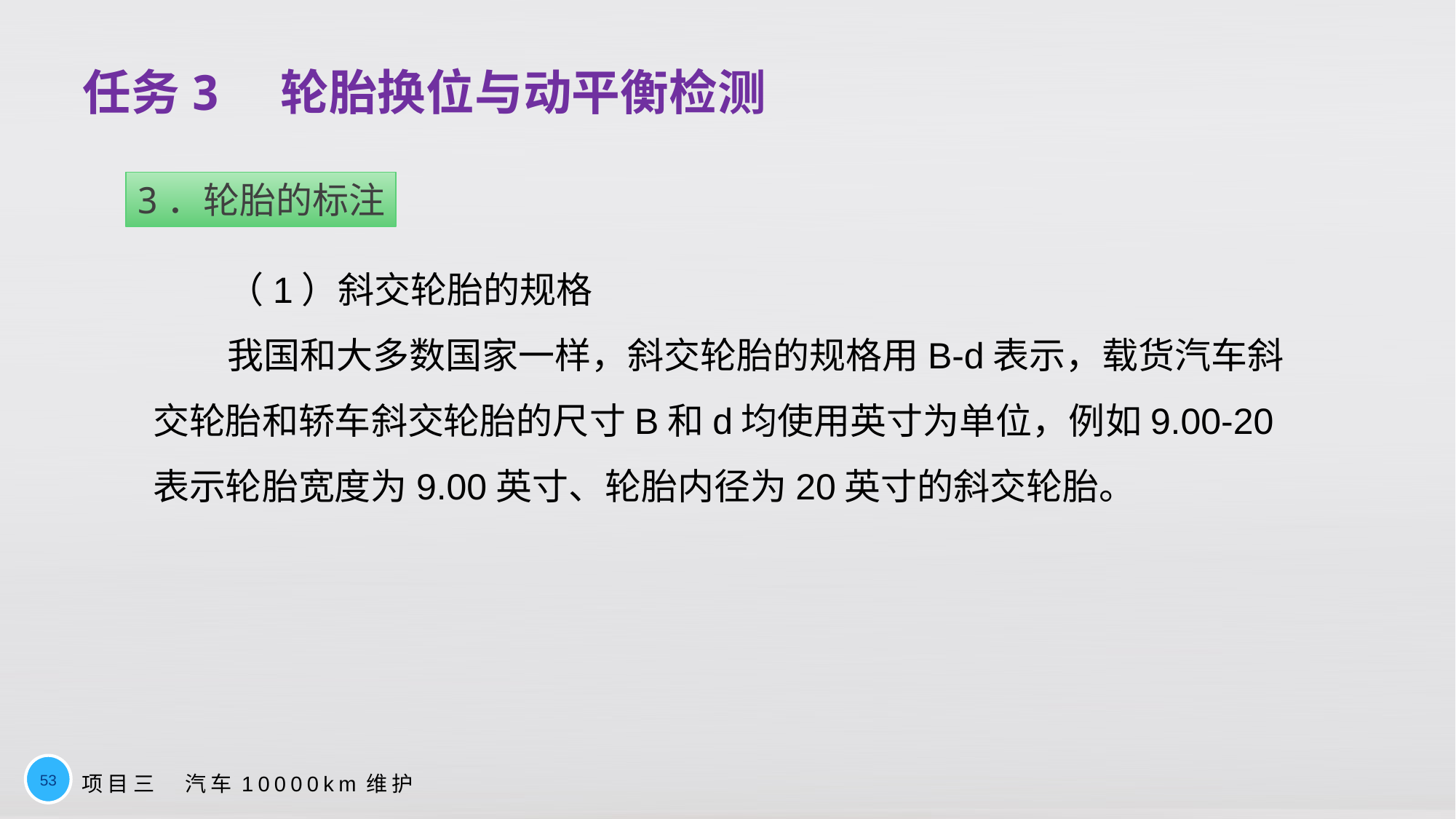

# 任务3　轮胎换位与动平衡检测
3．轮胎的标注
（1）斜交轮胎的规格
我国和大多数国家一样，斜交轮胎的规格用B-d表示，载货汽车斜交轮胎和轿车斜交轮胎的尺寸B和d均使用英寸为单位，例如9.00-20表示轮胎宽度为9.00英寸、轮胎内径为20英寸的斜交轮胎。
53